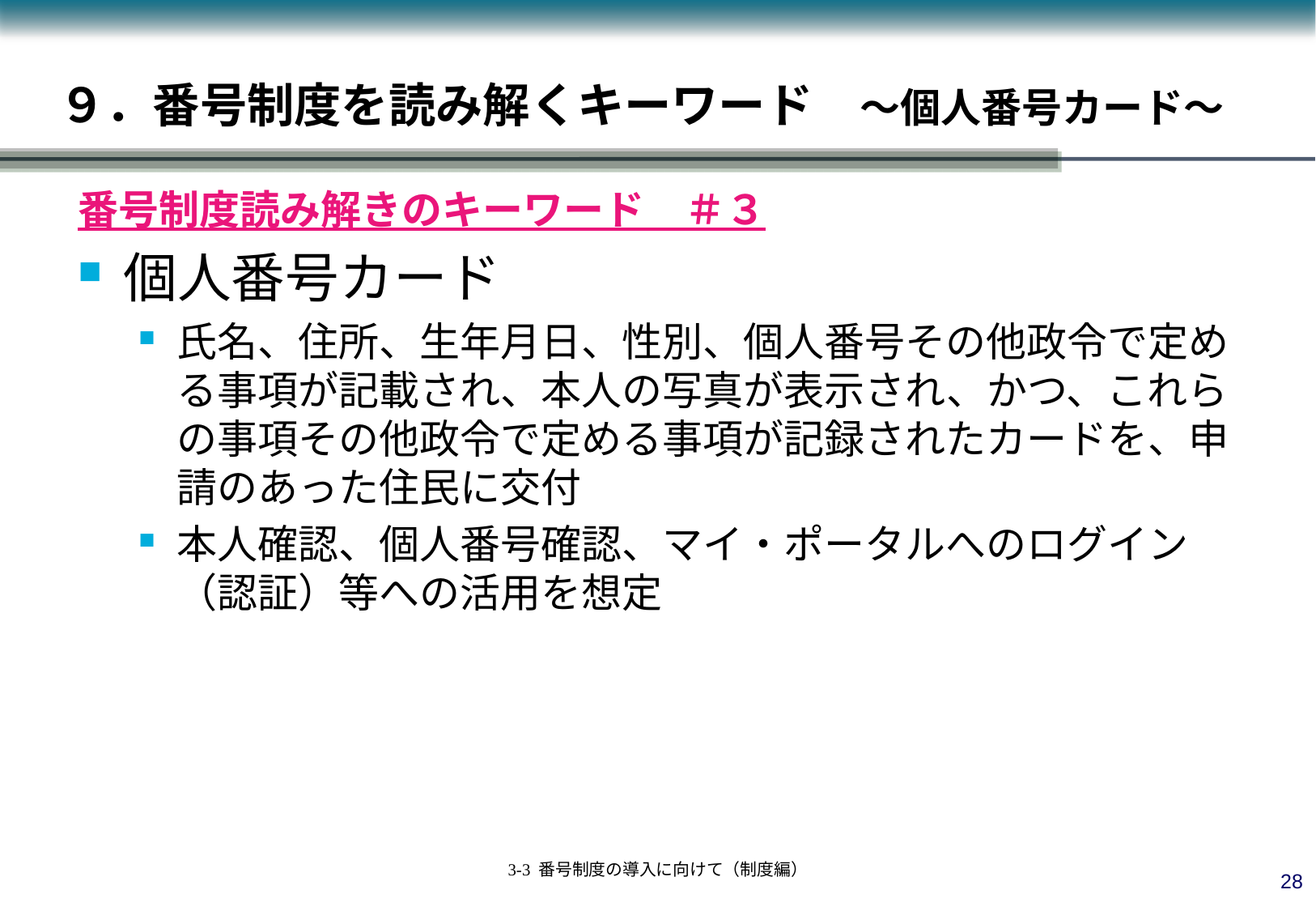

# ９．番号制度を読み解くキーワード　～個人番号カード～
番号制度読み解きのキーワード　＃３
個人番号カード
氏名、住所、生年月日、性別、個人番号その他政令で定める事項が記載され、本人の写真が表示され、かつ、これらの事項その他政令で定める事項が記録されたカードを、申請のあった住民に交付
本人確認、個人番号確認、マイ・ポータルへのログイン（認証）等への活用を想定

28
3-3 番号制度の導入に向けて（制度編）